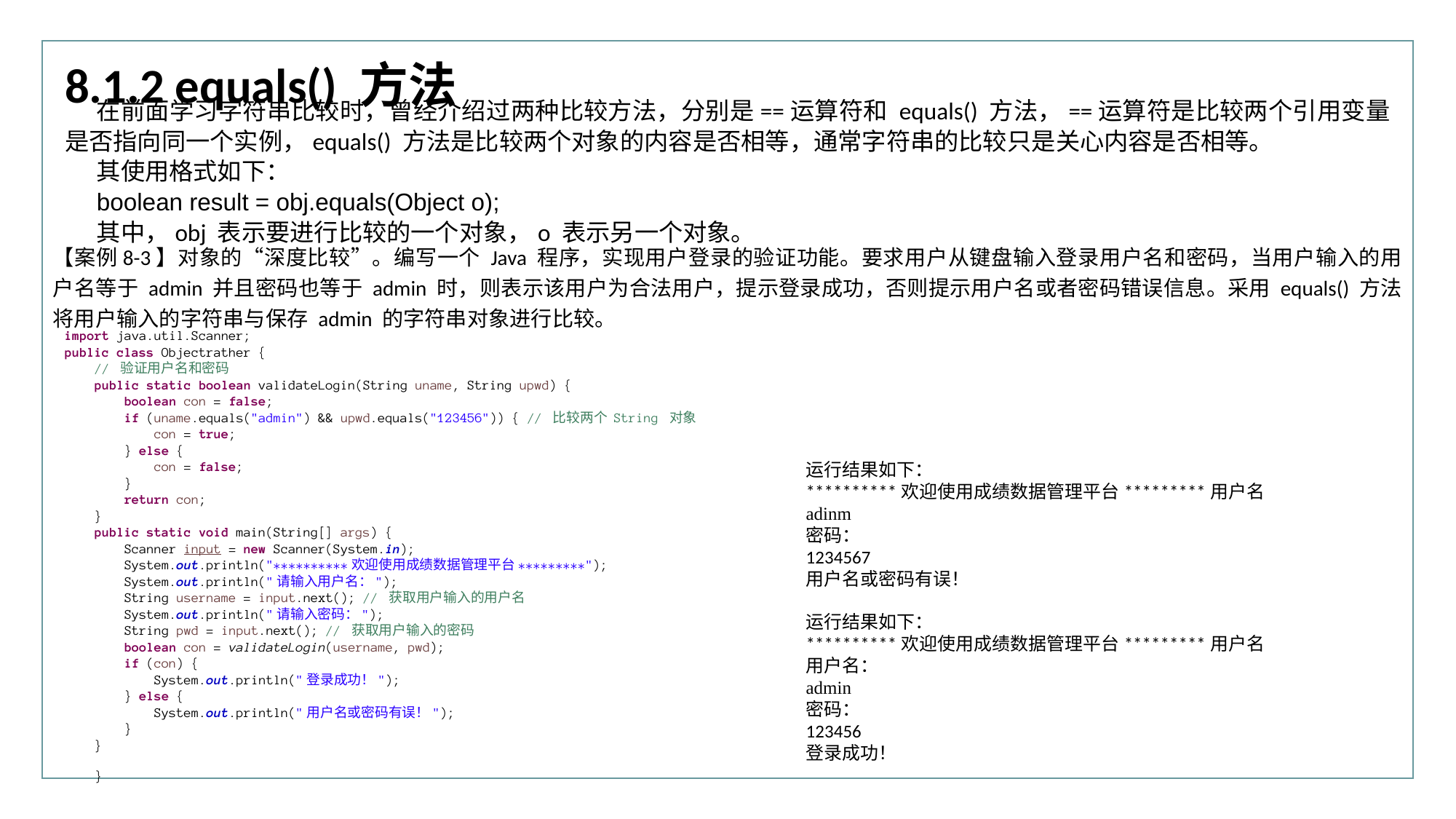

行业PPT模板http://www.XX.com/hangye/
8.1.2 equals() 方法

在前面学习字符串比较时，曾经介绍过两种比较方法，分别是==运算符和 equals() 方法，==运算符是比较两个引用变量是否指向同一个实例，equals() 方法是比较两个对象的内容是否相等，通常字符串的比较只是关心内容是否相等。
其使用格式如下：
boolean result = obj.equals(Object o);
其中，obj 表示要进行比较的一个对象，o 表示另一个对象。
【案例8-3】对象的“深度比较”。编写一个 Java 程序，实现用户登录的验证功能。要求用户从键盘输入登录用户名和密码，当用户输入的用户名等于 admin 并且密码也等于 admin 时，则表示该用户为合法用户，提示登录成功，否则提示用户名或者密码错误信息。采用 equals() 方法将用户输入的字符串与保存 admin 的字符串对象进行比较。
import java.util.Scanner;
public class Objectrather {
    // 验证用户名和密码
    public static boolean validateLogin(String uname, String upwd) {
        boolean con = false;
        if (uname.equals("admin") && upwd.equals("123456")) { // 比较两个 String 对象
            con = true;
        } else {
            con = false;
        }
        return con;
    }
    public static void main(String[] args) {
        Scanner input = new Scanner(System.in);
        System.out.println("**********欢迎使用成绩数据管理平台*********");
        System.out.println("请输入用户名：");
        String username = input.next(); // 获取用户输入的用户名
        System.out.println("请输入密码：");
        String pwd = input.next(); // 获取用户输入的密码
        boolean con = validateLogin(username, pwd);
        if (con) {
            System.out.println("登录成功！");
        } else {
            System.out.println("用户名或密码有误！");
        }
    }
}
运行结果如下：
**********欢迎使用成绩数据管理平台*********用户名
adinm
密码：
1234567
用户名或密码有误！
运行结果如下：
**********欢迎使用成绩数据管理平台*********用户名
用户名：
admin
密码：
123456
登录成功！